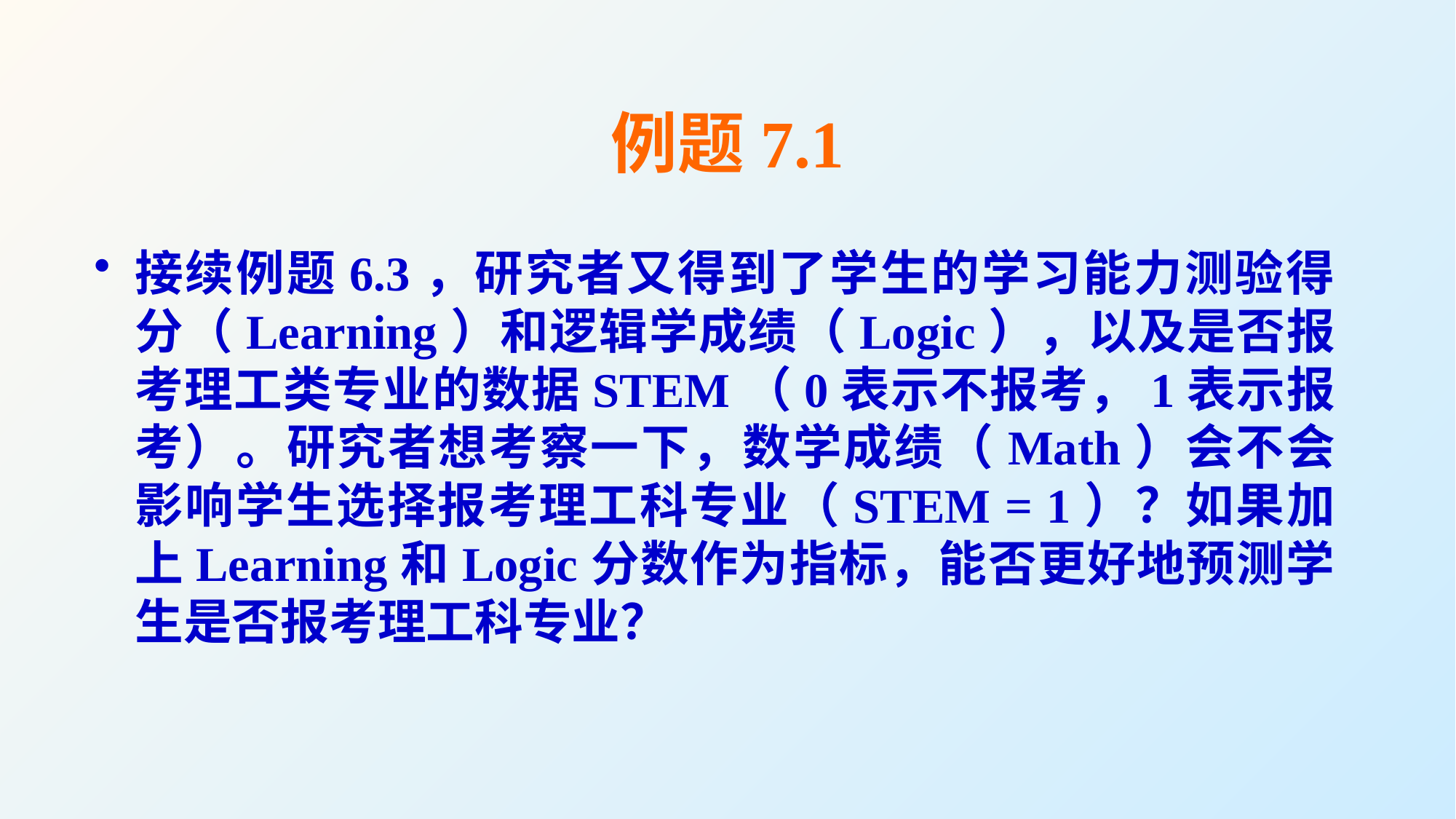

# 例题7.1
接续例题6.3，研究者又得到了学生的学习能力测验得分（Learning）和逻辑学成绩（Logic），以及是否报考理工类专业的数据STEM（0表示不报考，1表示报考）。研究者想考察一下，数学成绩（Math）会不会影响学生选择报考理工科专业（STEM = 1）？如果加上Learning和Logic分数作为指标，能否更好地预测学生是否报考理工科专业？